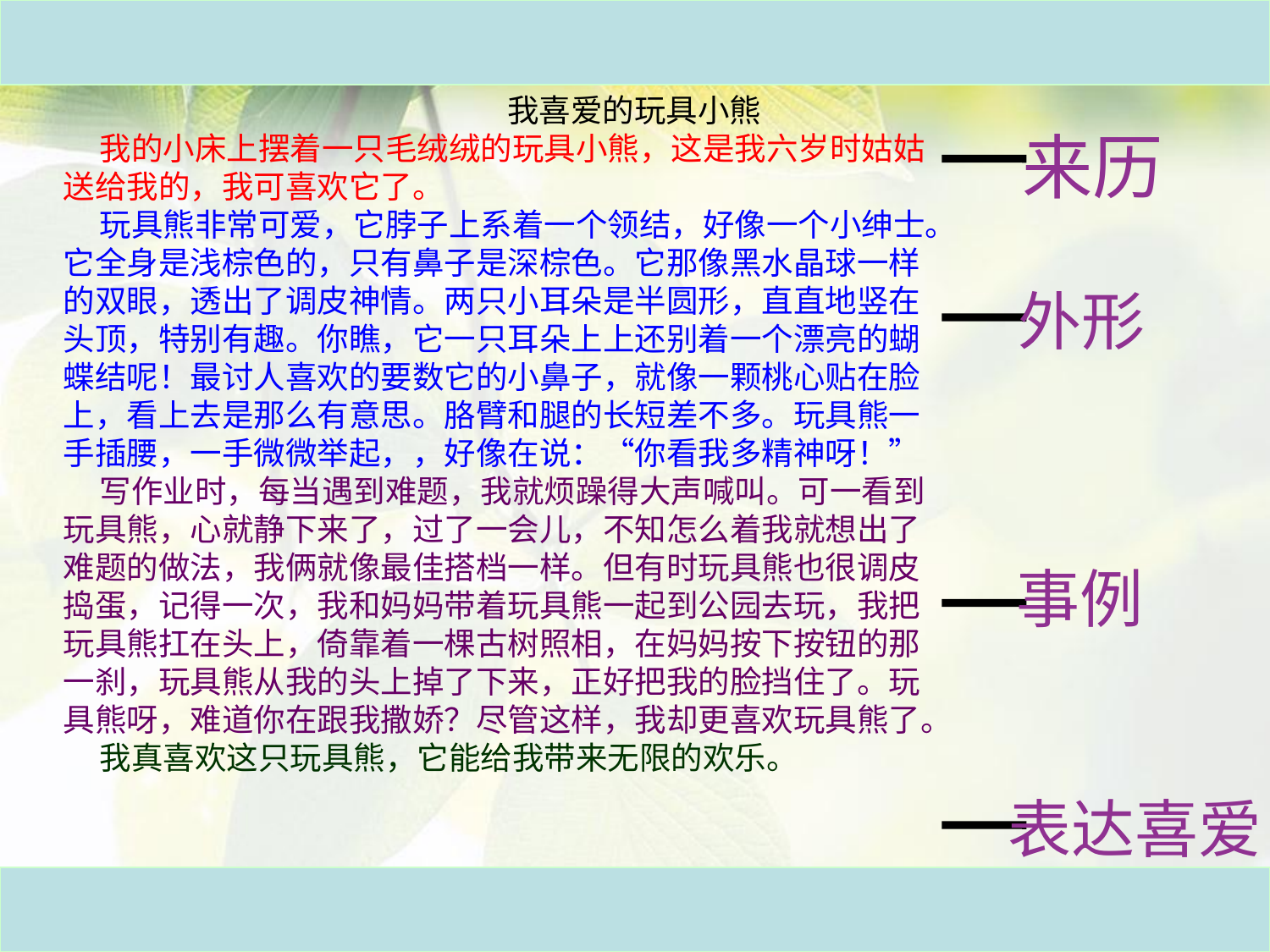

我喜爱的玩具小熊
    我的小床上摆着一只毛绒绒的玩具小熊，这是我六岁时姑姑送给我的，我可喜欢它了。
    玩具熊非常可爱，它脖子上系着一个领结，好像一个小绅士。它全身是浅棕色的，只有鼻子是深棕色。它那像黑水晶球一样的双眼，透出了调皮神情。两只小耳朵是半圆形，直直地竖在头顶，特别有趣。你瞧，它一只耳朵上上还别着一个漂亮的蝴蝶结呢！最讨人喜欢的要数它的小鼻子，就像一颗桃心贴在脸上，看上去是那么有意思。胳臂和腿的长短差不多。玩具熊一手插腰，一手微微举起，，好像在说：“你看我多精神呀！”
    写作业时，每当遇到难题，我就烦躁得大声喊叫。可一看到玩具熊，心就静下来了，过了一会儿，不知怎么着我就想出了难题的做法，我俩就像最佳搭档一样。但有时玩具熊也很调皮捣蛋，记得一次，我和妈妈带着玩具熊一起到公园去玩，我把玩具熊扛在头上，倚靠着一棵古树照相，在妈妈按下按钮的那一刹，玩具熊从我的头上掉了下来，正好把我的脸挡住了。玩具熊呀，难道你在跟我撒娇？尽管这样，我却更喜欢玩具熊了。
    我真喜欢这只玩具熊，它能给我带来无限的欢乐。
来历

外形

事例

表达喜爱